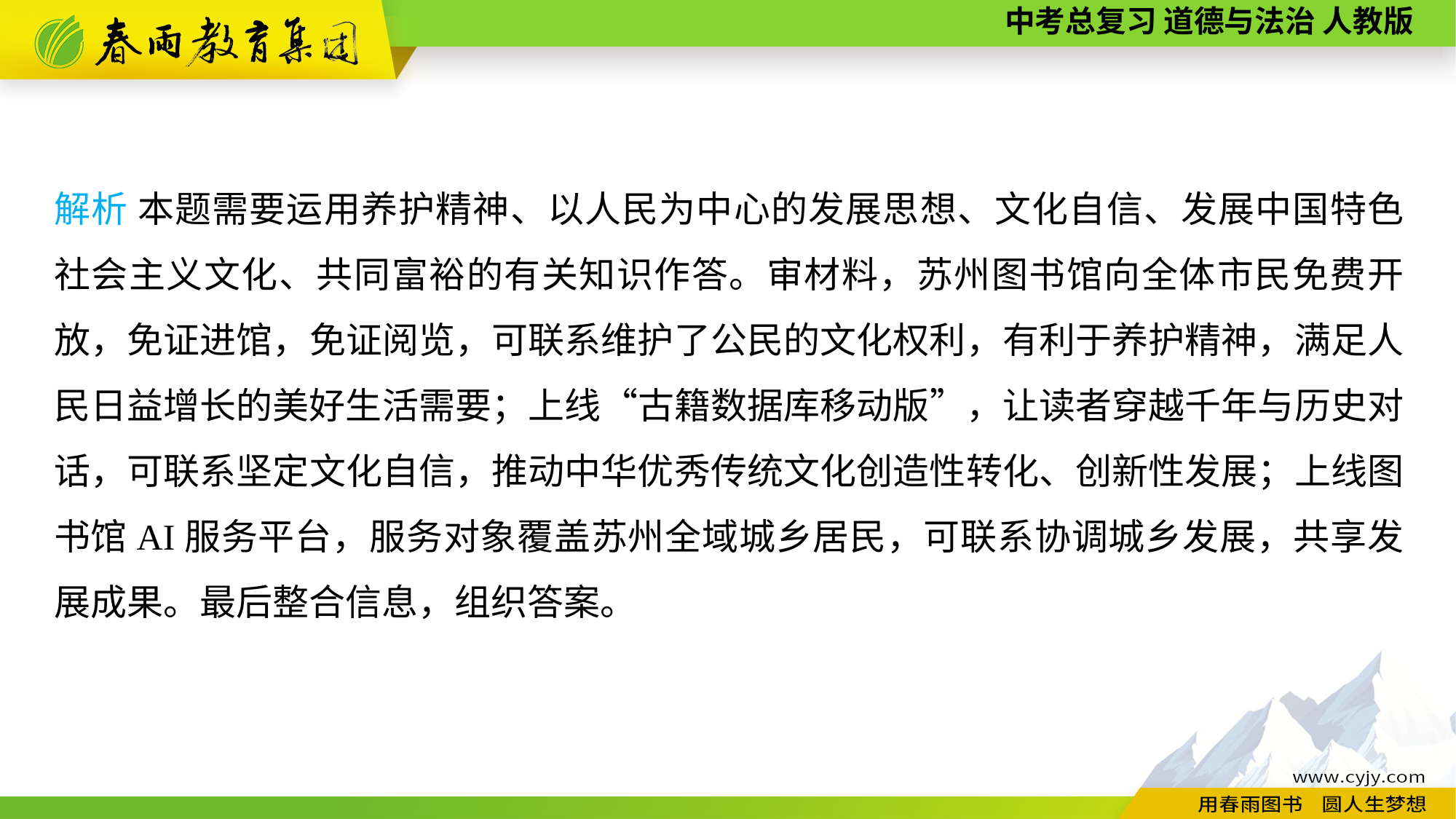

解析 本题需要运用养护精神、以人民为中心的发展思想、文化自信、发展中国特色社会主义文化、共同富裕的有关知识作答。审材料，苏州图书馆向全体市民免费开放，免证进馆，免证阅览，可联系维护了公民的文化权利，有利于养护精神，满足人民日益增长的美好生活需要；上线“古籍数据库移动版”，让读者穿越千年与历史对话，可联系坚定文化自信，推动中华优秀传统文化创造性转化、创新性发展；上线图书馆AI服务平台，服务对象覆盖苏州全域城乡居民，可联系协调城乡发展，共享发展成果。最后整合信息，组织答案。